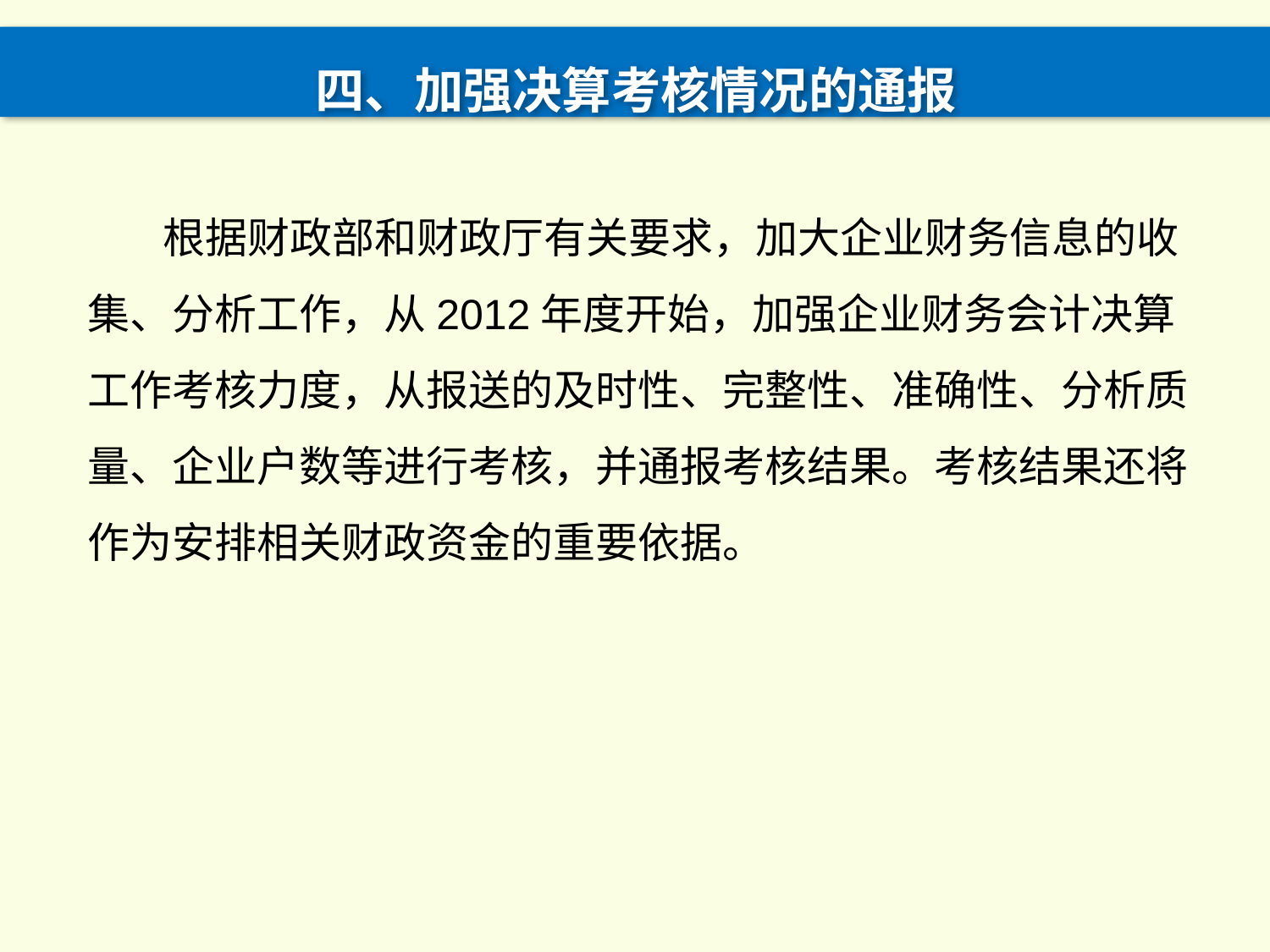

# 四、加强决算考核情况的通报
根据财政部和财政厅有关要求，加大企业财务信息的收集、分析工作，从2012年度开始，加强企业财务会计决算工作考核力度，从报送的及时性、完整性、准确性、分析质量、企业户数等进行考核，并通报考核结果。考核结果还将作为安排相关财政资金的重要依据。